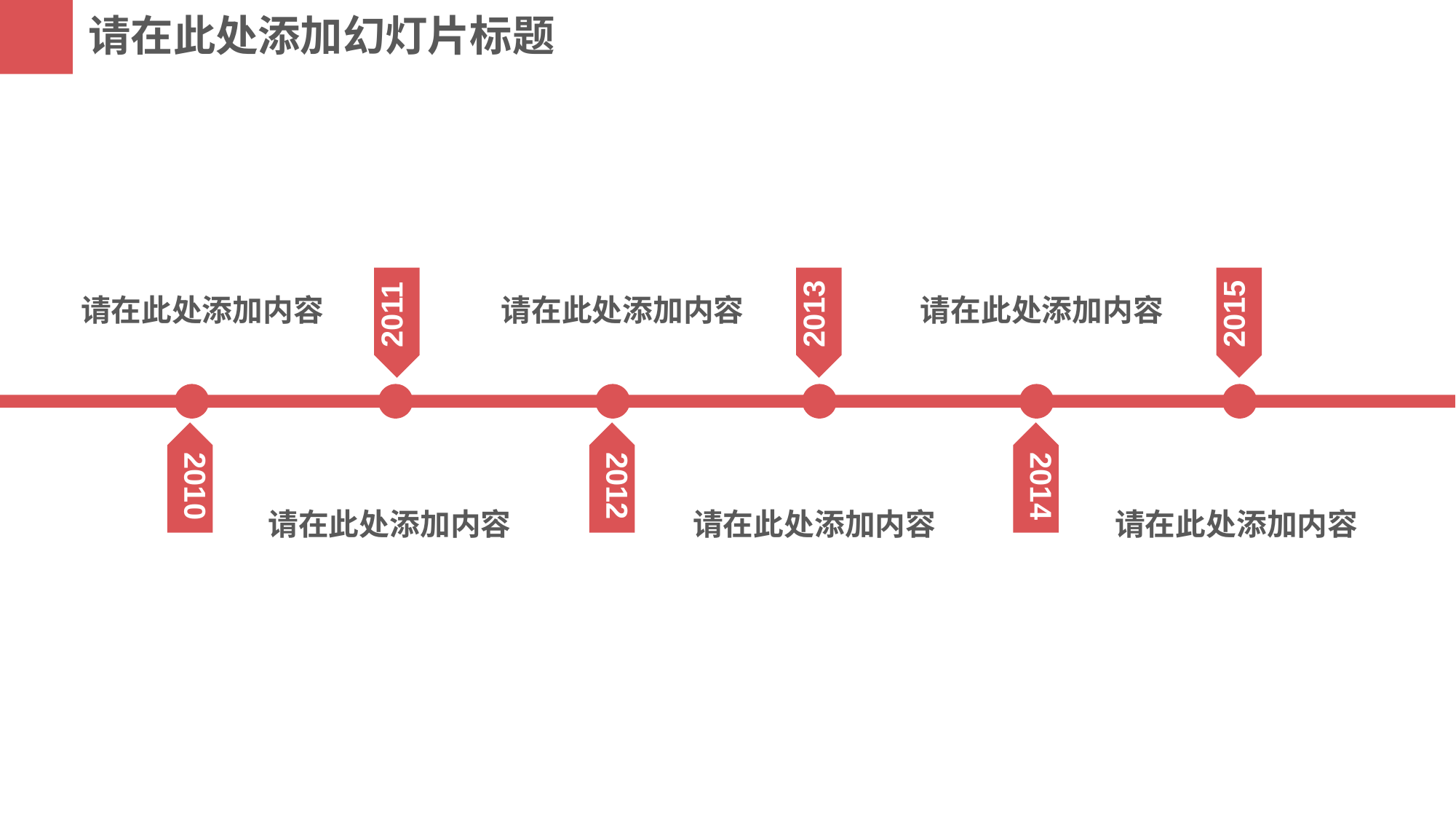

请在此处添加幻灯片标题
2011

2013

2015

请在此处添加内容
请在此处添加内容
请在此处添加内容

2010

2012

2014

请在此处添加内容
请在此处添加内容
请在此处添加内容